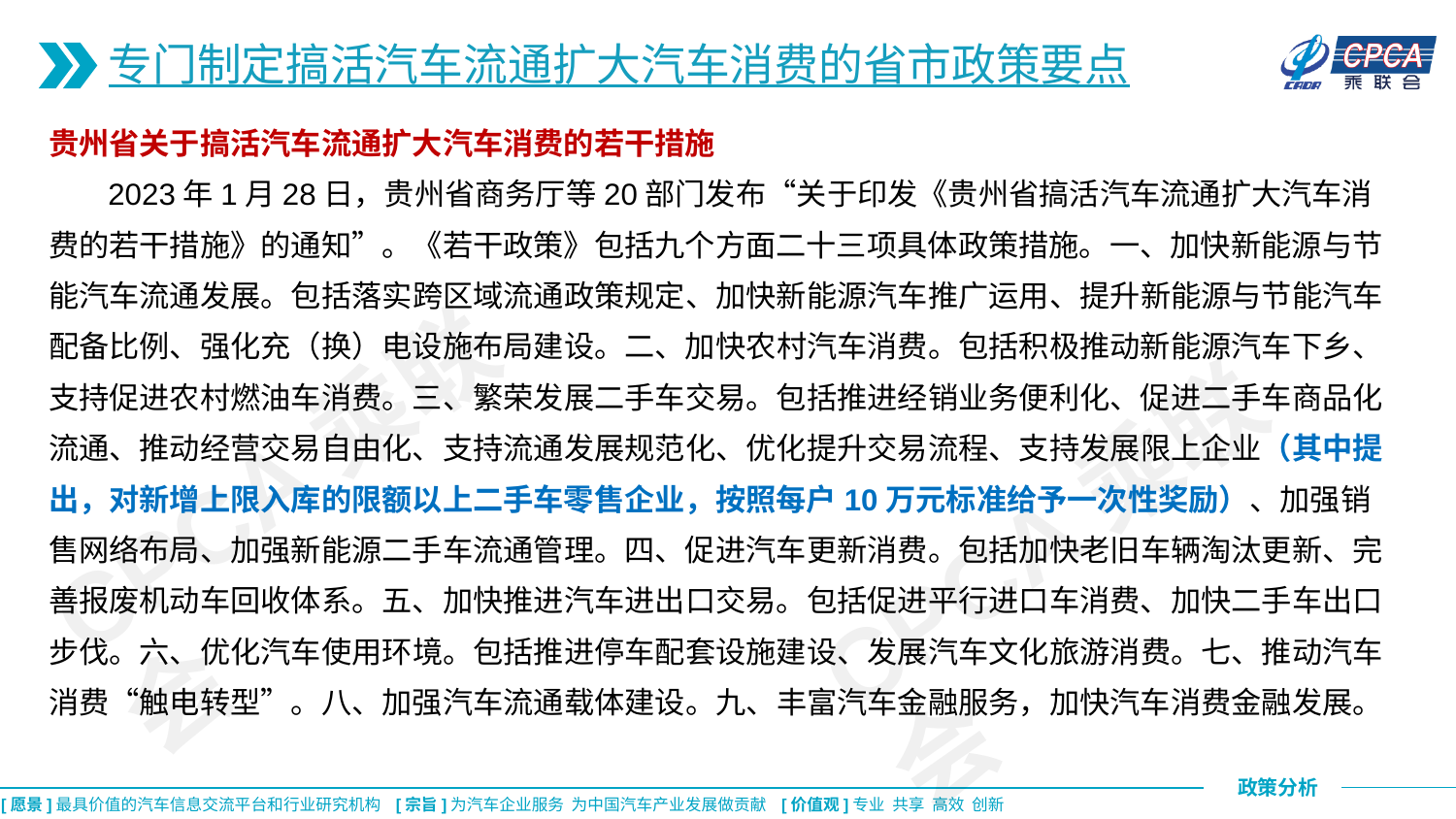

专门制定搞活汽车流通扩大汽车消费的省市政策要点
贵州省关于搞活汽车流通扩大汽车消费的若干措施
       2023年1月28日，贵州省商务厅等20部门发布“关于印发《贵州省搞活汽车流通扩大汽车消费的若干措施》的通知”。《若干政策》包括九个方面二十三项具体政策措施。一、加快新能源与节能汽车流通发展。包括落实跨区域流通政策规定、加快新能源汽车推广运用、提升新能源与节能汽车配备比例、强化充（换）电设施布局建设。二、加快农村汽车消费。包括积极推动新能源汽车下乡、支持促进农村燃油车消费。三、繁荣发展二手车交易。包括推进经销业务便利化、促进二手车商品化流通、推动经营交易自由化、支持流通发展规范化、优化提升交易流程、支持发展限上企业（其中提出，对新增上限入库的限额以上二手车零售企业，按照每户10万元标准给予一次性奖励）、加强销售网络布局、加强新能源二手车流通管理。四、促进汽车更新消费。包括加快老旧车辆淘汰更新、完善报废机动车回收体系。五、加快推进汽车进出口交易。包括促进平行进口车消费、加快二手车出口步伐。六、优化汽车使用环境。包括推进停车配套设施建设、发展汽车文化旅游消费。七、推动汽车消费“触电转型”。八、加强汽车流通载体建设。九、丰富汽车金融服务，加快汽车消费金融发展。
CPCA乘联会
CPCA乘联会